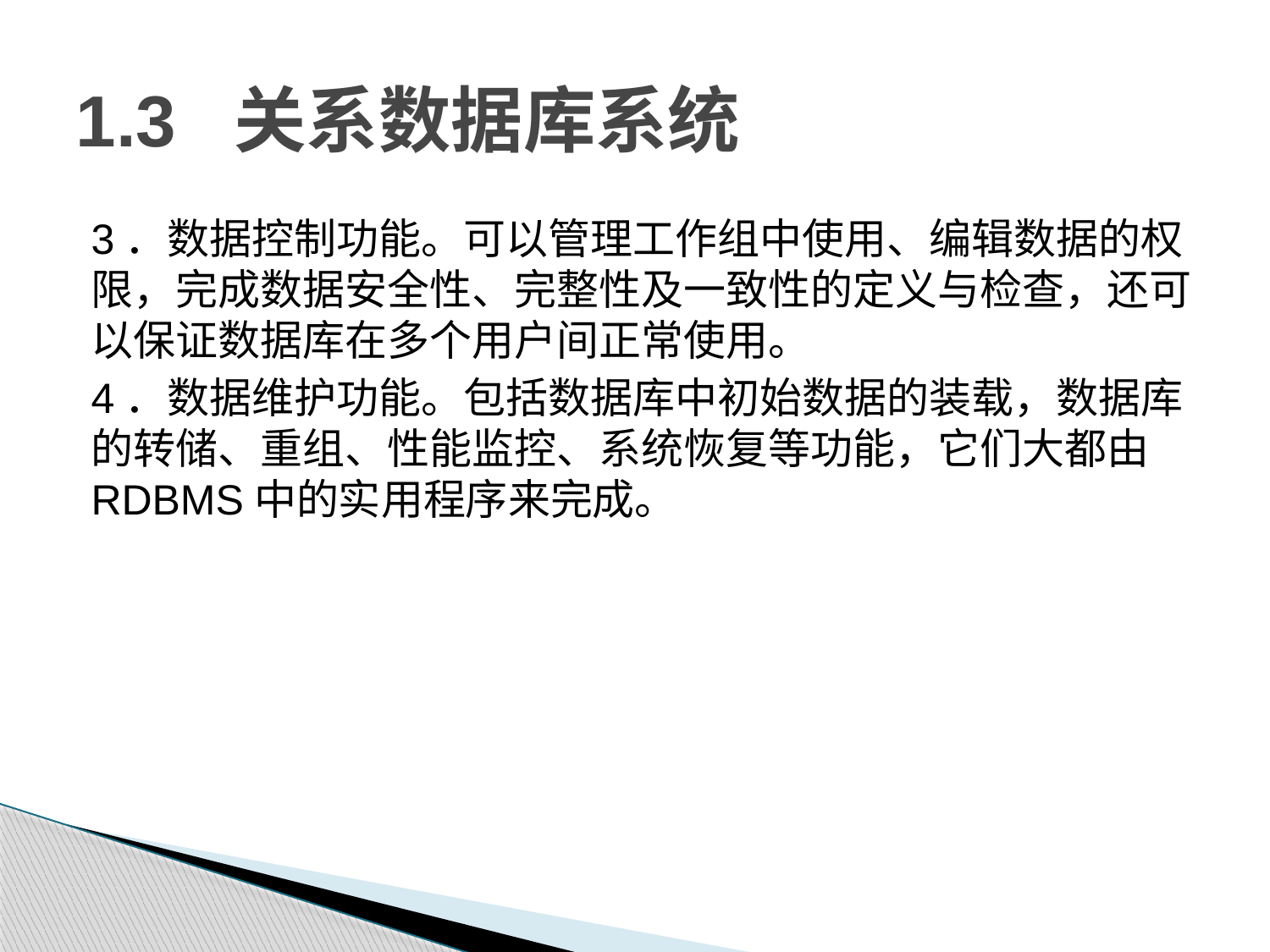

# 1.3  关系数据库系统
3．数据控制功能。可以管理工作组中使用、编辑数据的权限，完成数据安全性、完整性及一致性的定义与检查，还可以保证数据库在多个用户间正常使用。
4．数据维护功能。包括数据库中初始数据的装载，数据库的转储、重组、性能监控、系统恢复等功能，它们大都由RDBMS中的实用程序来完成。